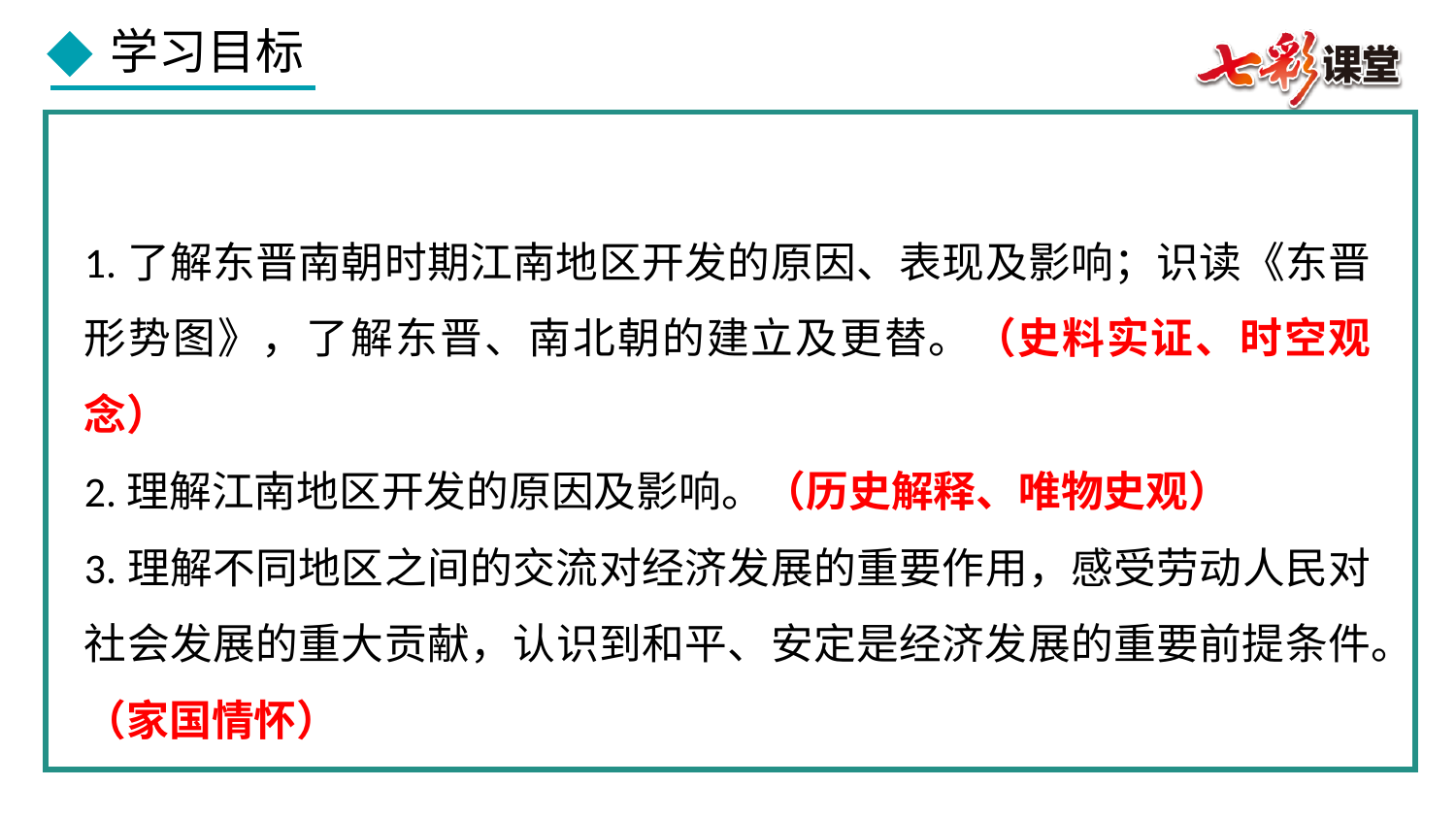

1.了解东晋南朝时期江南地区开发的原因、表现及影响；识读《东晋形势图》，了解东晋、南北朝的建立及更替。（史料实证、时空观念）
2.理解江南地区开发的原因及影响。（历史解释、唯物史观）
3.理解不同地区之间的交流对经济发展的重要作用，感受劳动人民对社会发展的重大贡献，认识到和平、安定是经济发展的重要前提条件。（家国情怀）